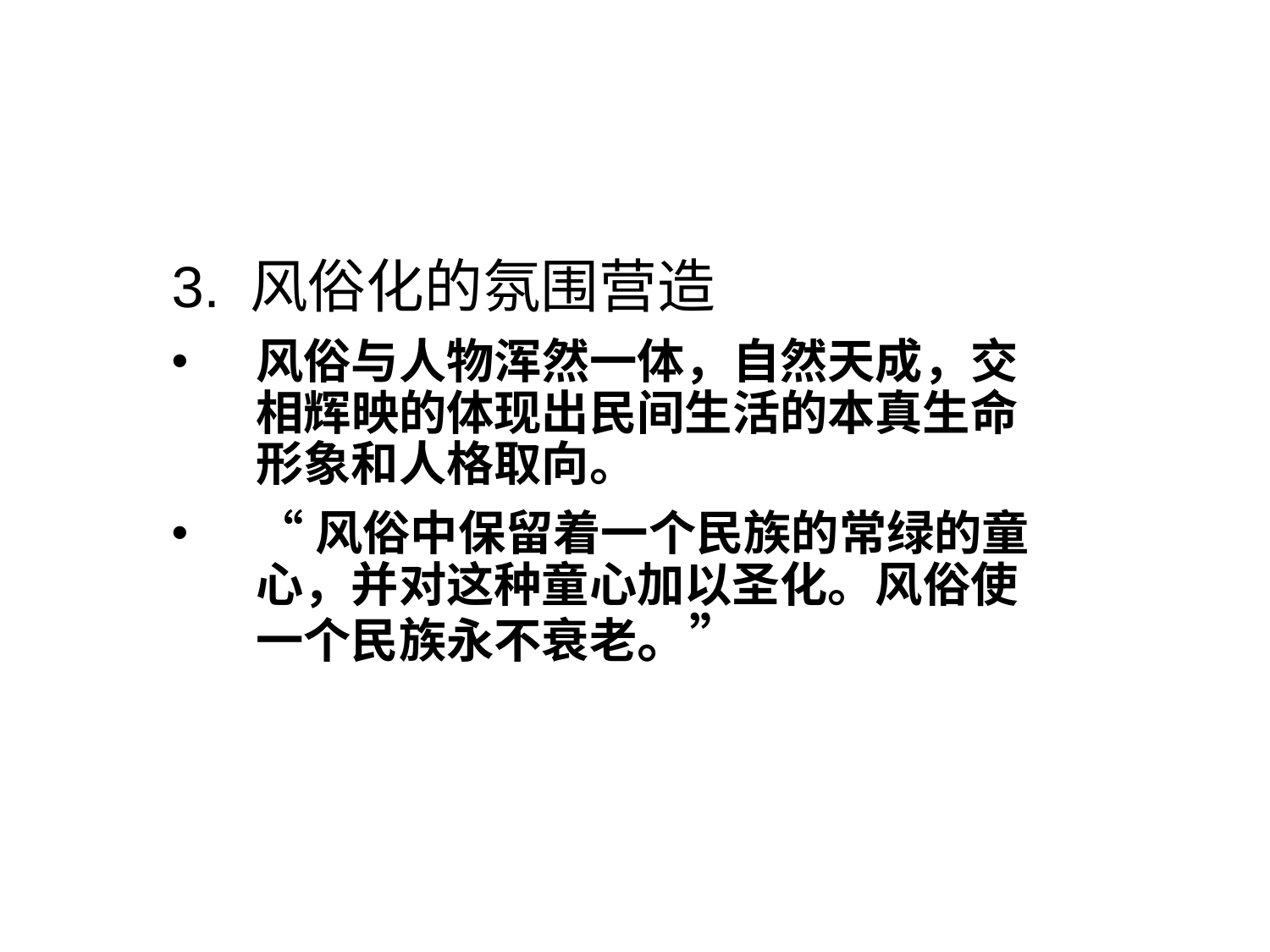

3. 风俗化的氛围营造
风俗与人物浑然一体，自然天成，交相辉映的体现出民间生活的本真生命形象和人格取向。
“风俗中保留着一个民族的常绿的童心，并对这种童心加以圣化。风俗使一个民族永不衰老。”